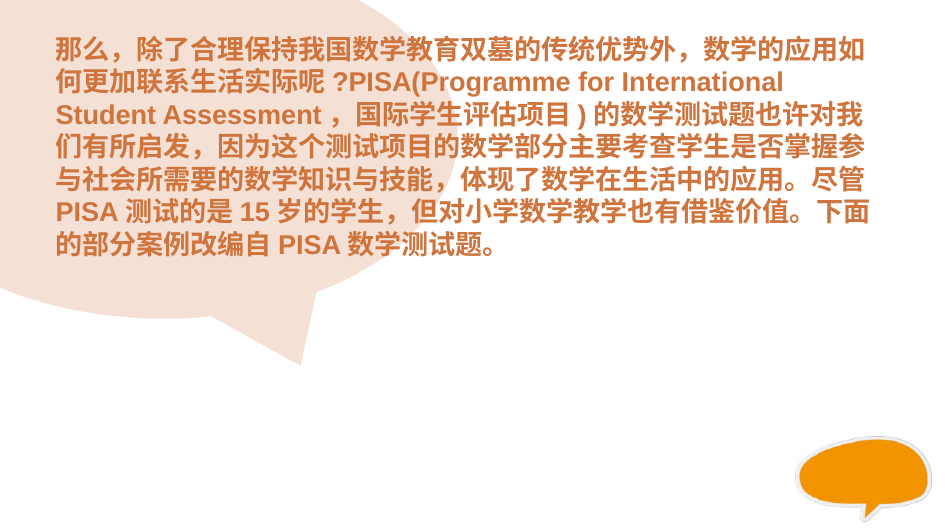

那么，除了合理保持我国数学教育双墓的传统优势外，数学的应用如何更加联系生活实际呢?PISA(Programme for International Student Assessment，国际学生评估项目)的数学测试题也许对我们有所启发，因为这个测试项目的数学部分主要考查学生是否掌握参与社会所需要的数学知识与技能，体现了数学在生活中的应用。尽管PISA测试的是15岁的学生，但对小学数学教学也有借鉴价值。下面的部分案例改编自PISA数学测试题。